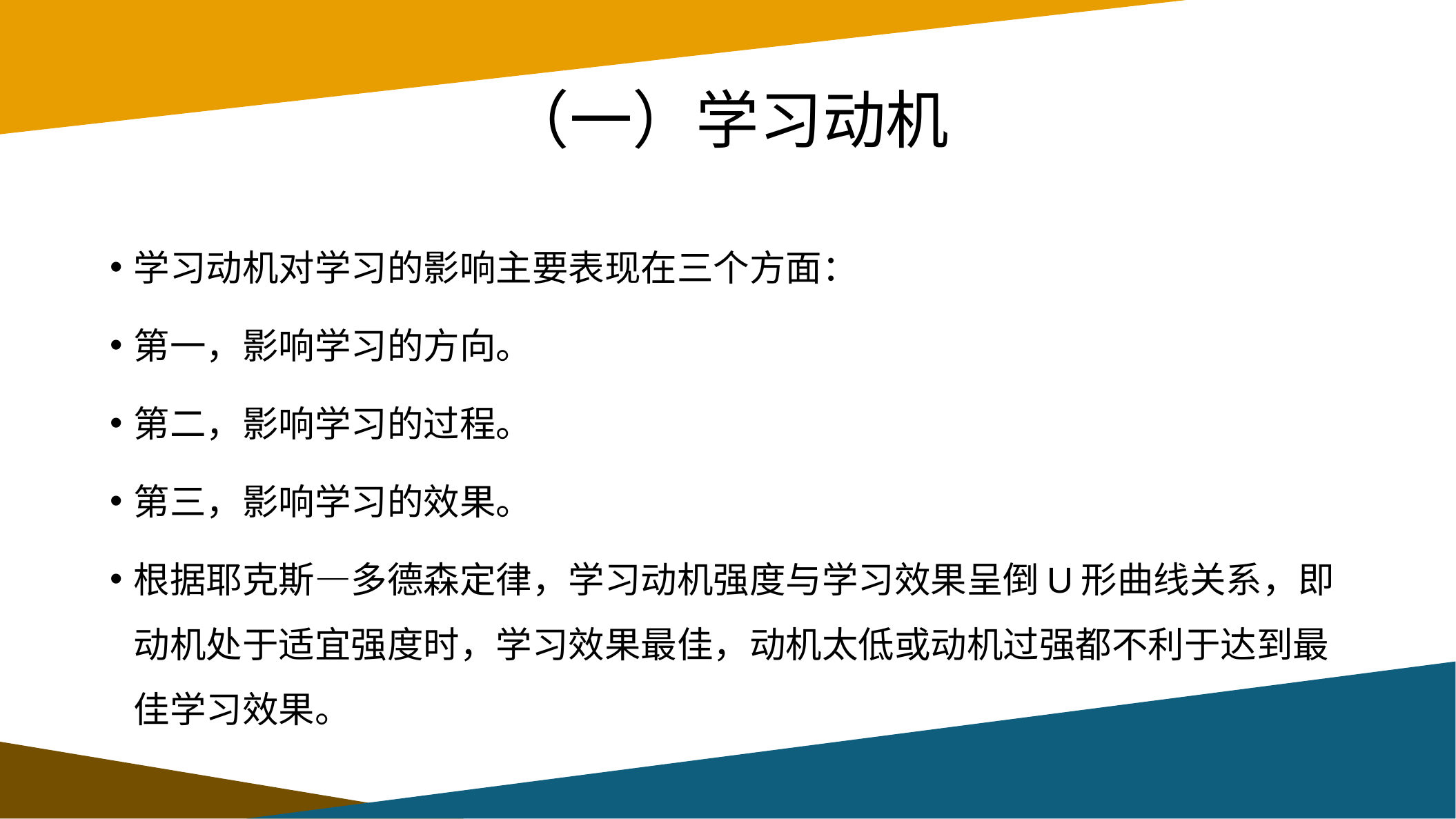

# （一）学习动机
学习动机对学习的影响主要表现在三个方面：
第一，影响学习的方向。
第二，影响学习的过程。
第三，影响学习的效果。
根据耶克斯—多德森定律，学习动机强度与学习效果呈倒U形曲线关系，即动机处于适宜强度时，学习效果最佳，动机太低或动机过强都不利于达到最佳学习效果。